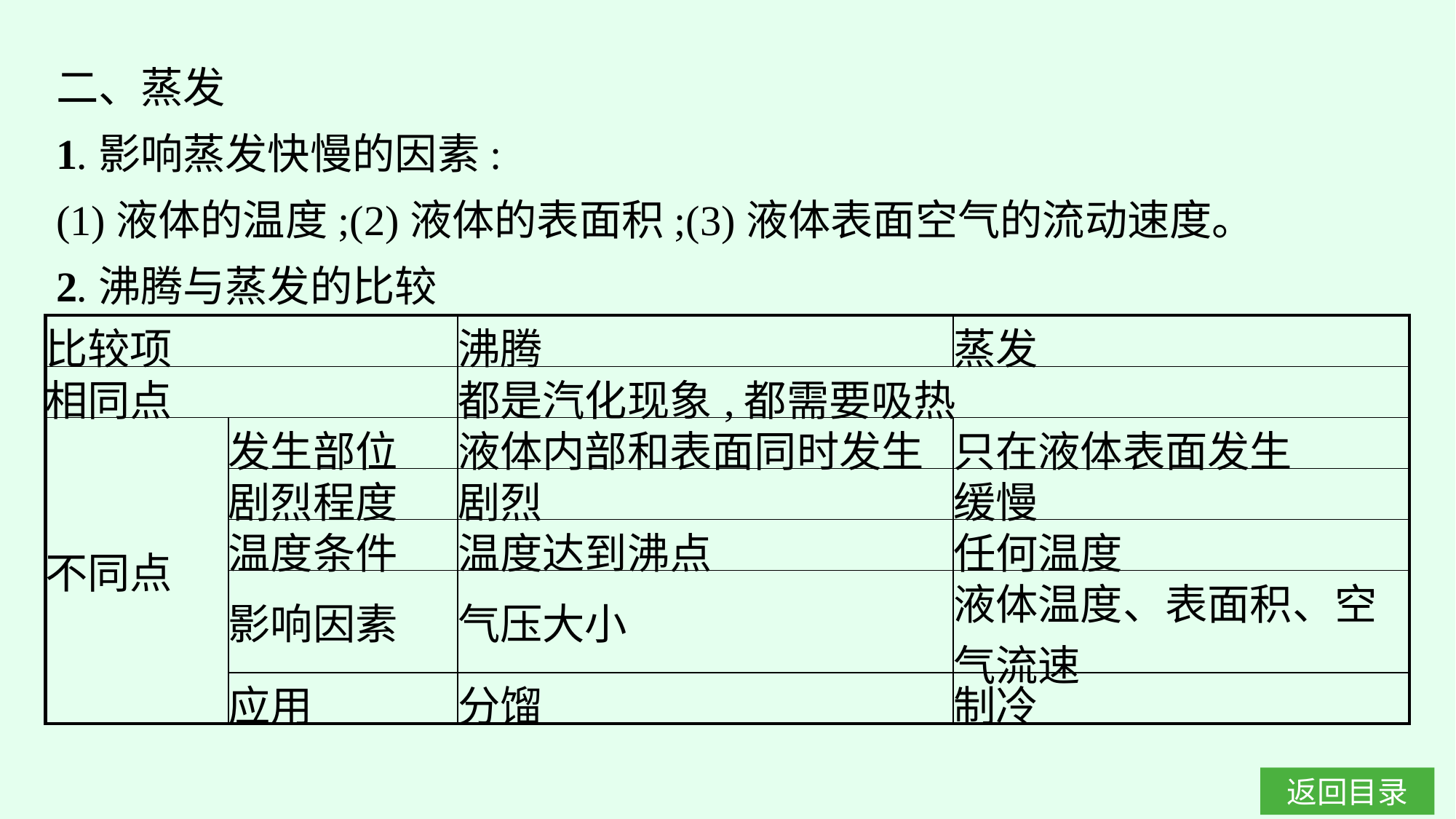

二、蒸发
1.影响蒸发快慢的因素:
(1)液体的温度;(2)液体的表面积;(3)液体表面空气的流动速度。
2.沸腾与蒸发的比较
| 比较项 |  | 沸腾 | 蒸发 |
| --- | --- | --- | --- |
| 相同点 |  | 都是汽化现象,都需要吸热 |  |
| 不同点 | 发生部位 | 液体内部和表面同时发生 | 只在液体表面发生 |
|  | 剧烈程度 | 剧烈 | 缓慢 |
|  | 温度条件 | 温度达到沸点 | 任何温度 |
|  | 影响因素 | 气压大小 | 液体温度、表面积、空气流速 |
|  | 应用 | 分馏 | 制冷 |